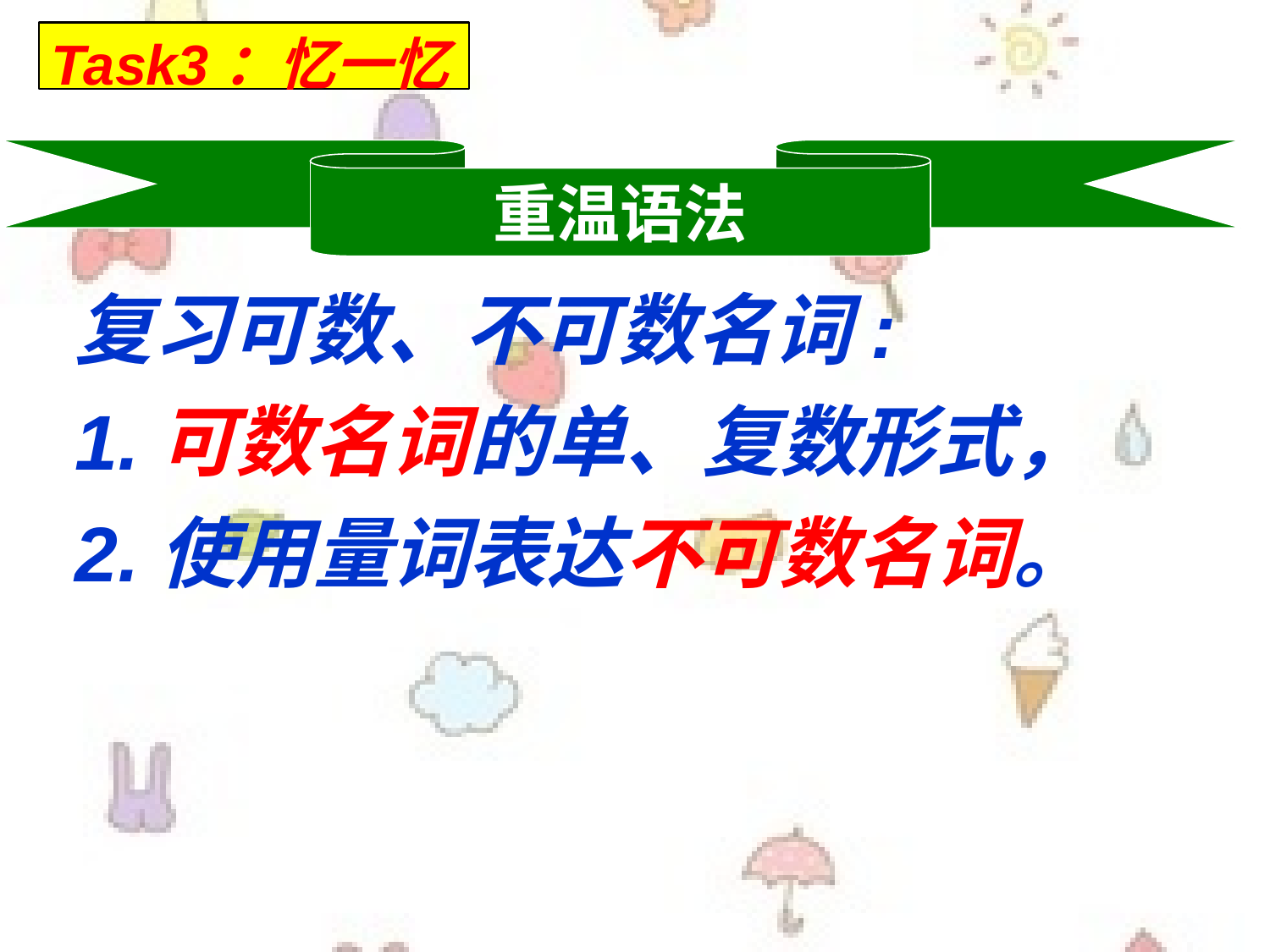

Task3：忆一忆
重温语法
复习可数、不可数名词:
1.可数名词的单、复数形式，
2.使用量词表达不可数名词。